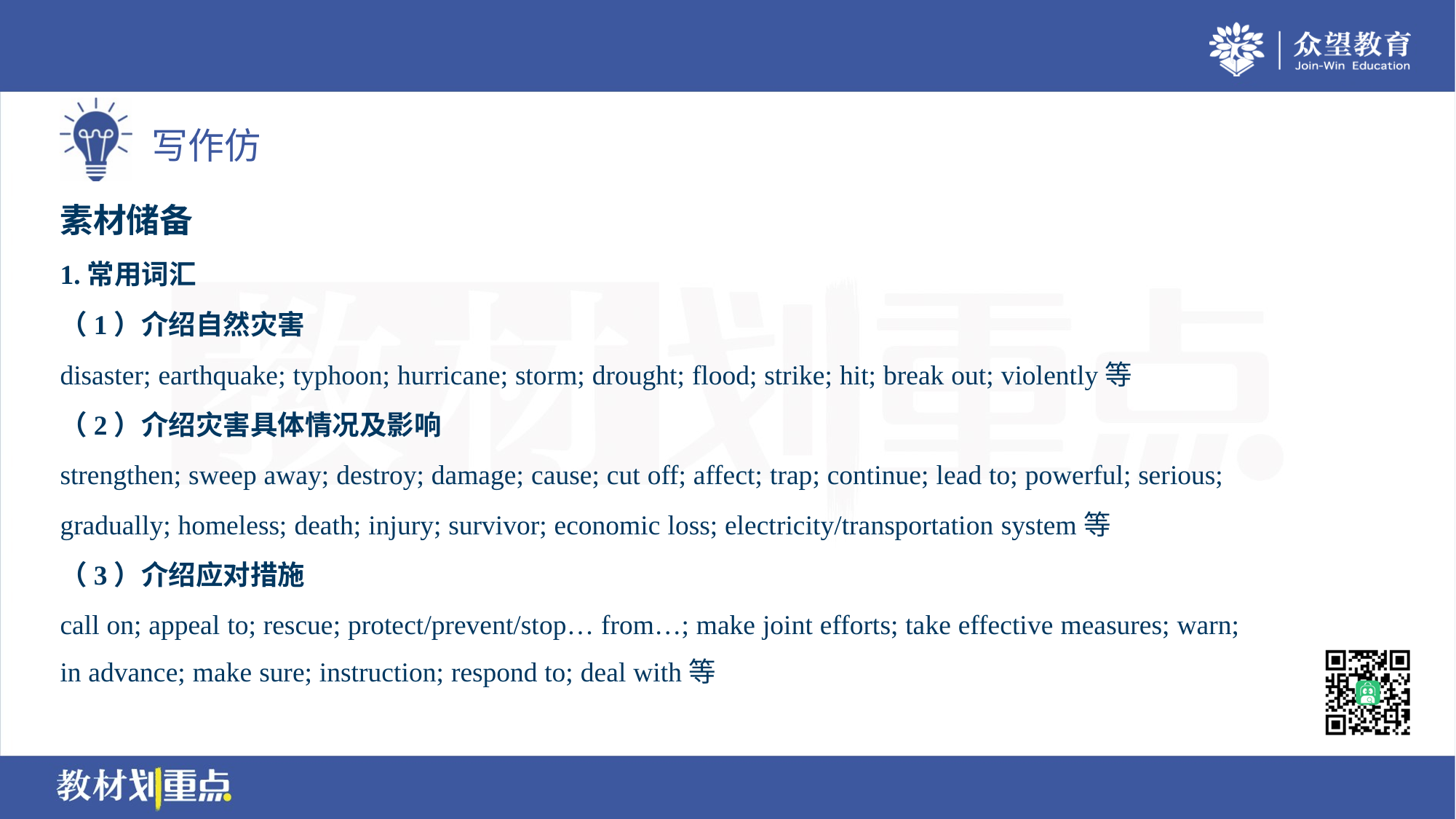

素材储备
1.常用词汇
（1）介绍自然灾害
disaster; earthquake; typhoon; hurricane; storm; drought; flood; strike; hit; break out; violently等
（2）介绍灾害具体情况及影响
strengthen; sweep away; destroy; damage; cause; cut off; affect; trap; continue; lead to; powerful; serious;
gradually; homeless; death; injury; survivor; economic loss; electricity/transportation system等
（3）介绍应对措施
call on; appeal to; rescue; protect/prevent/stop… from…; make joint efforts; take effective measures; warn;
in advance; make sure; instruction; respond to; deal with等